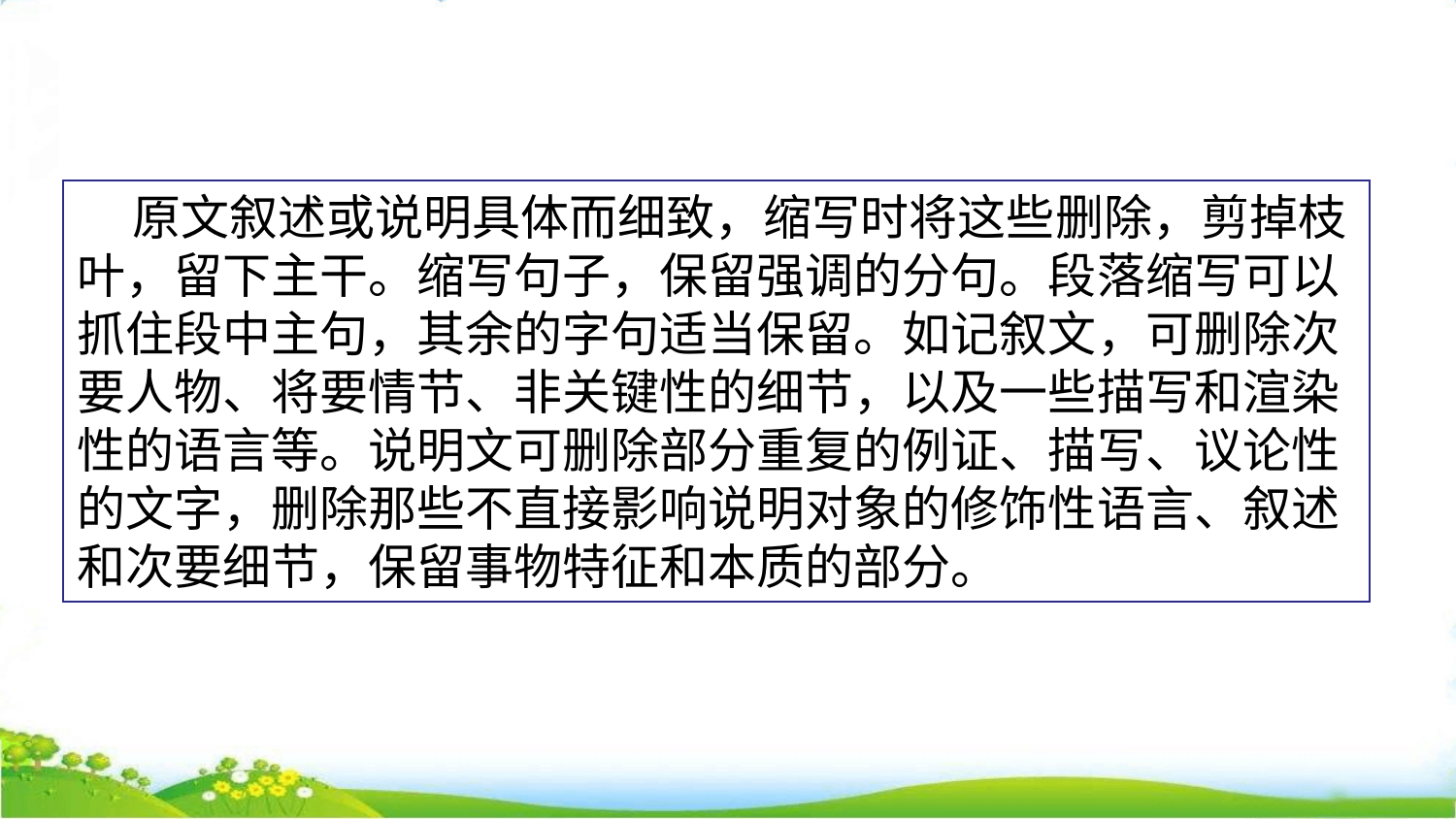

原文叙述或说明具体而细致，缩写时将这些删除，剪掉枝叶，留下主干。缩写句子，保留强调的分句。段落缩写可以抓住段中主句，其余的字句适当保留。如记叙文，可删除次要人物、将要情节、非关键性的细节，以及一些描写和渲染性的语言等。说明文可删除部分重复的例证、描写、议论性的文字，删除那些不直接影响说明对象的修饰性语言、叙述和次要细节，保留事物特征和本质的部分。